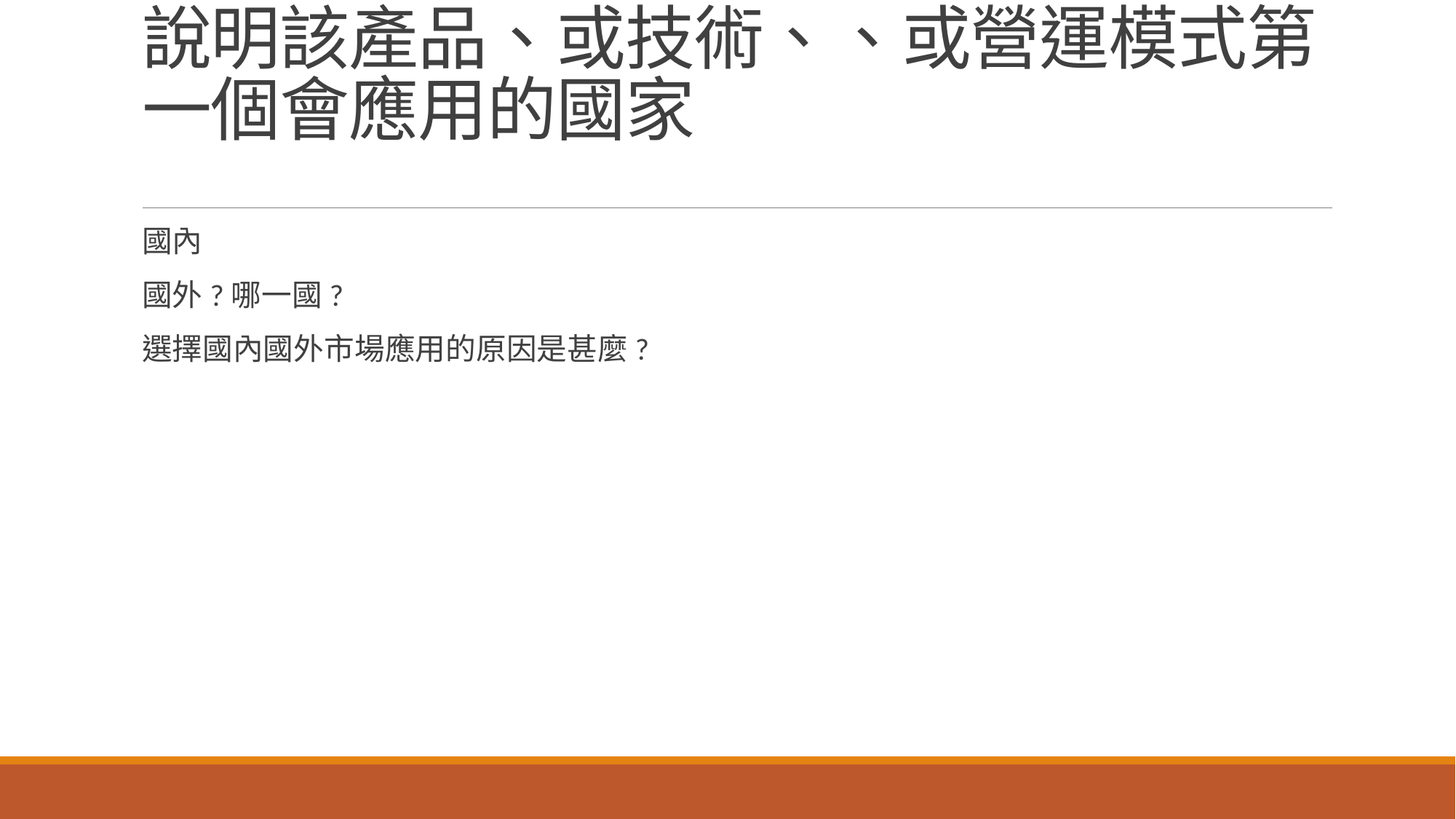

# 說明該產品、或技術、、或營運模式第一個會應用的國家
國內
國外?哪一國?
選擇國內國外市場應用的原因是甚麼?